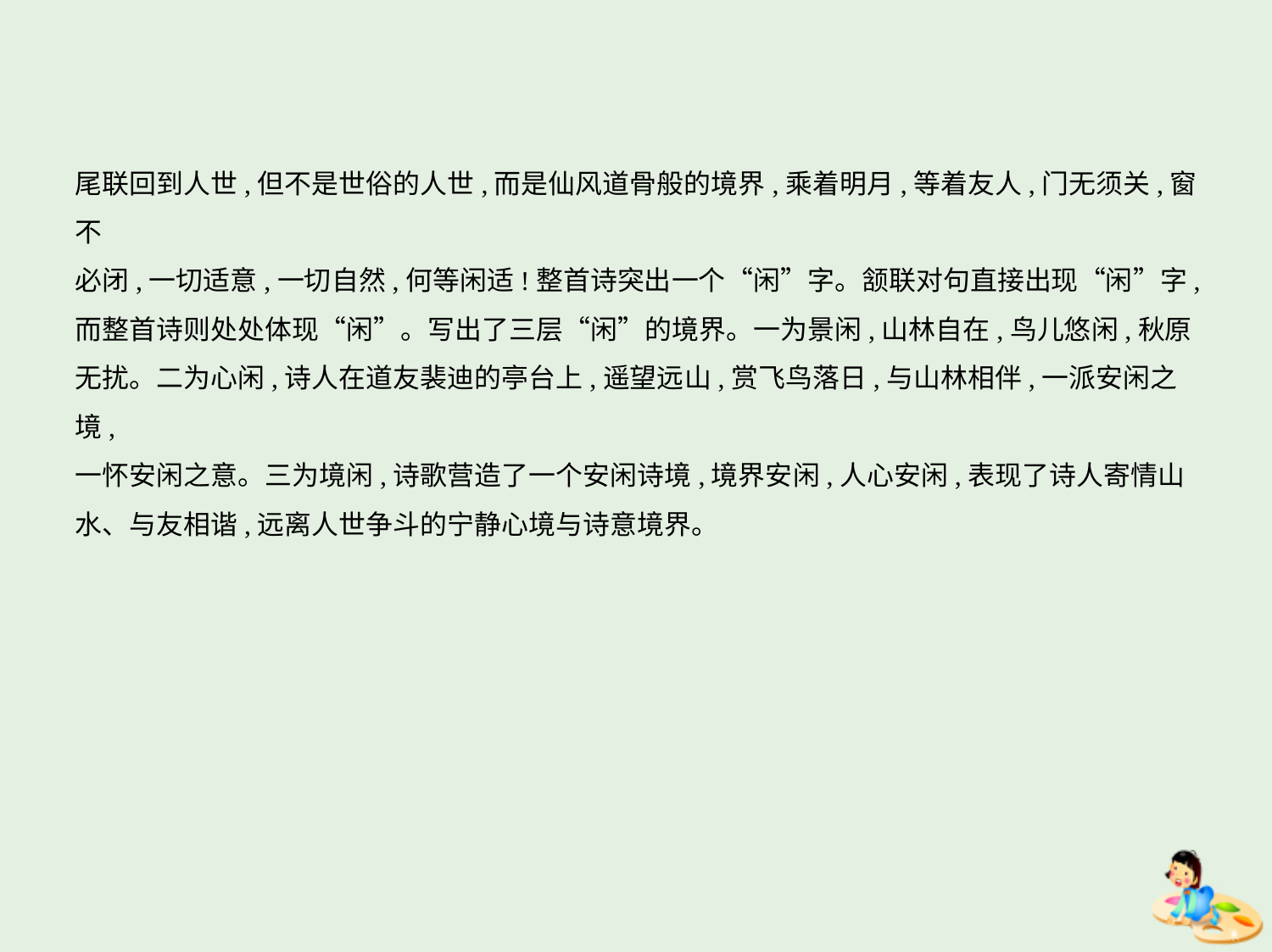

尾联回到人世,但不是世俗的人世,而是仙风道骨般的境界,乘着明月,等着友人,门无须关,窗不
必闭,一切适意,一切自然,何等闲适!整首诗突出一个“闲”字。颔联对句直接出现“闲”字,
而整首诗则处处体现“闲”。写出了三层“闲”的境界。一为景闲,山林自在,鸟儿悠闲,秋原
无扰。二为心闲,诗人在道友裴迪的亭台上,遥望远山,赏飞鸟落日,与山林相伴,一派安闲之境,
一怀安闲之意。三为境闲,诗歌营造了一个安闲诗境,境界安闲,人心安闲,表现了诗人寄情山
水、与友相谐,远离人世争斗的宁静心境与诗意境界。